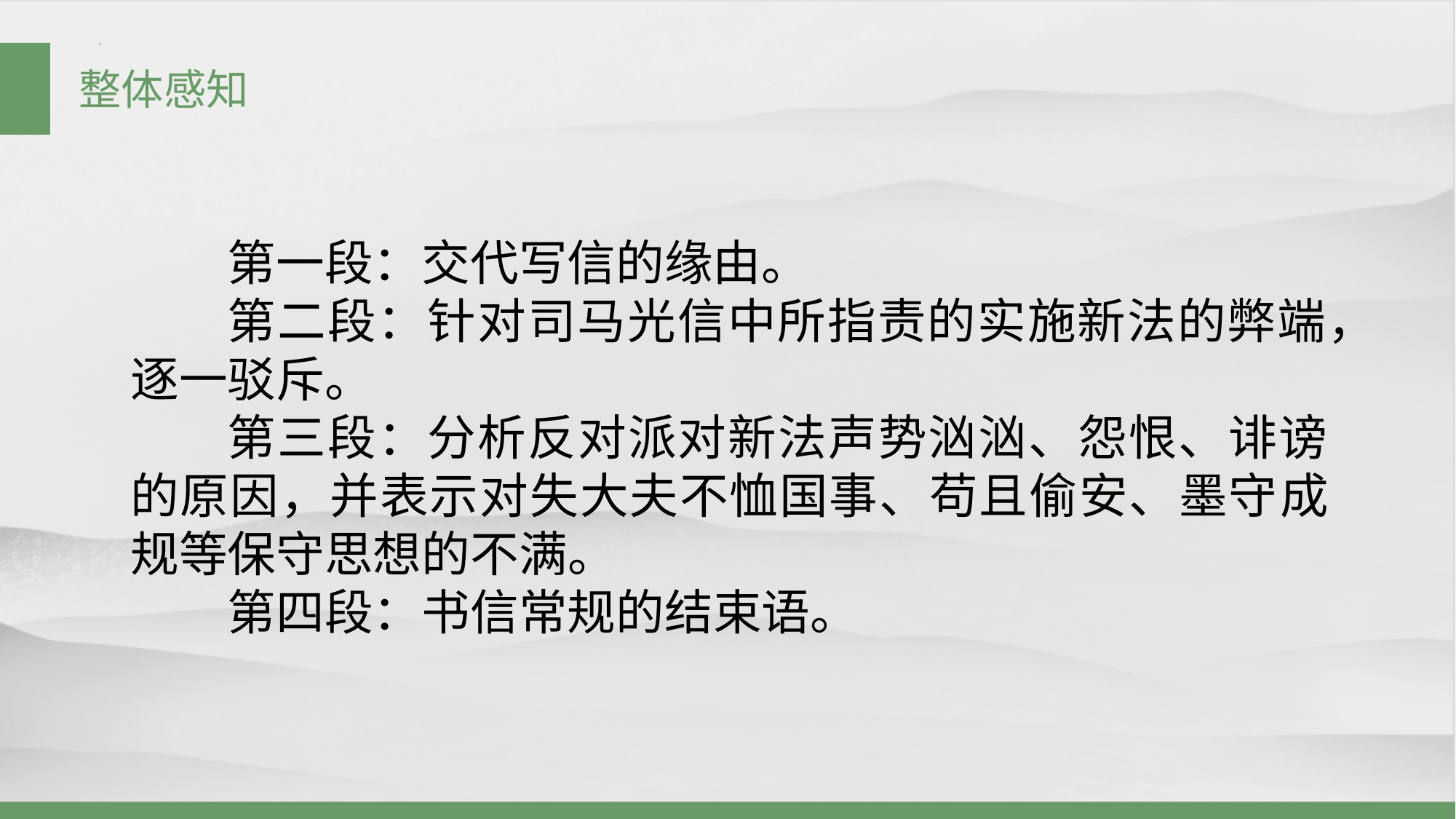

整体感知

第一段：交代写信的缘由。
第二段：针对司马光信中所指责的实施新法的弊端，逐一驳斥。
第三段：分析反对派对新法声势汹汹、怨恨、诽谤的原因，并表示对失大夫不恤国事、苟且偷安、墨守成规等保守思想的不满。
第四段：书信常规的结束语。